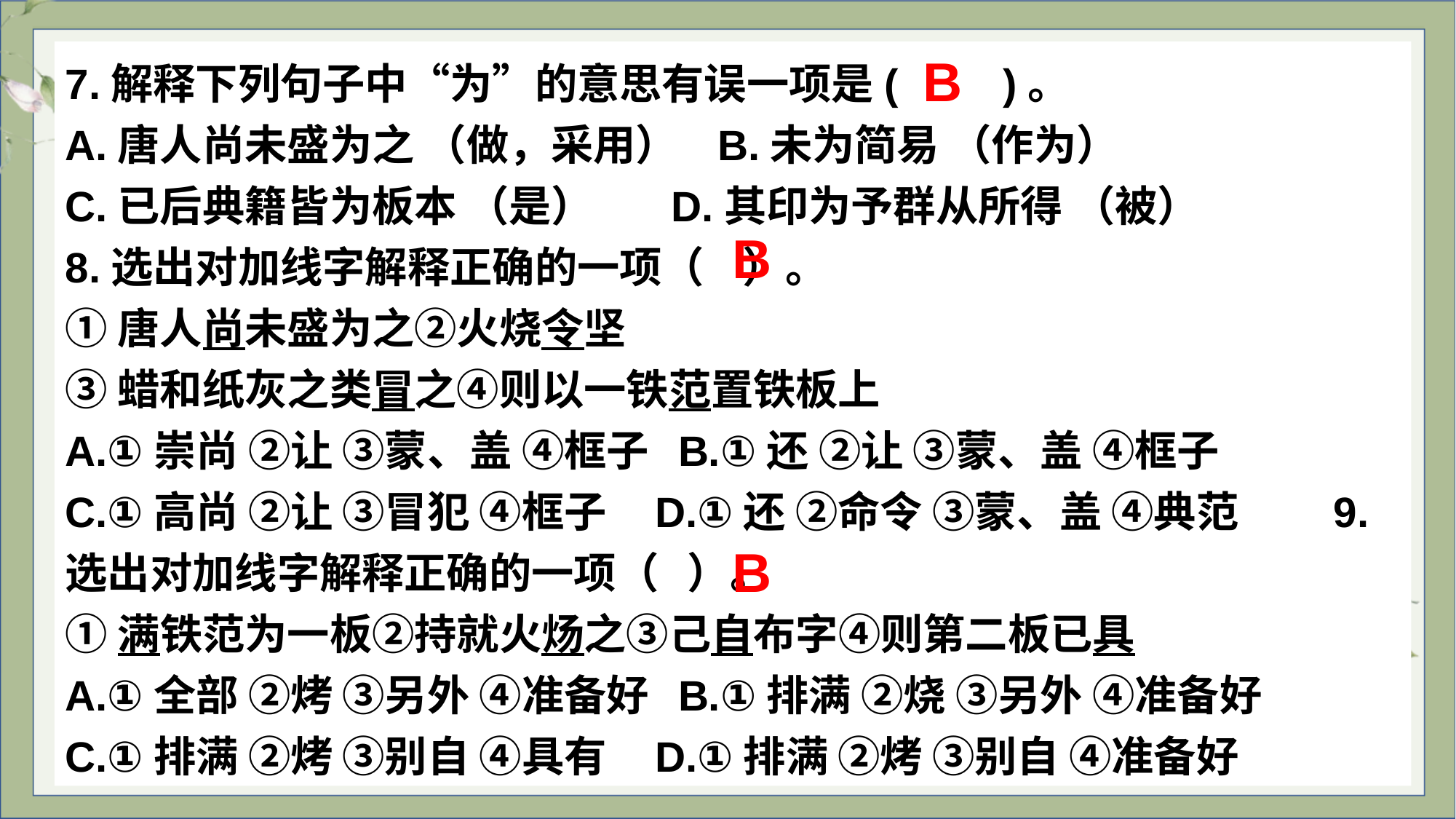

7.解释下列句子中“为”的意思有误一项是(　　)。
A.唐人尚未盛为之 （做，采用）   B.未为简易 （作为）
C.已后典籍皆为板本 （是）       D.其印为予群从所得 （被）
8.选出对加线字解释正确的一项（    ）。
①唐人尚未盛为之②火烧令坚
③蜡和纸灰之类冒之④则以一铁范置铁板上
A.①崇尚 ②让 ③蒙、盖 ④框子  B.①还 ②让 ③蒙、盖 ④框子
C.①高尚 ②让 ③冒犯 ④框子    D.①还 ②命令 ③蒙、盖 ④典范　　9.选出对加线字解释正确的一项（   ）。
①满铁范为一板②持就火炀之③己自布字④则第二板已具
A.①全部 ②烤 ③另外 ④准备好  B.①排满 ②烧 ③另外 ④准备好
C.①排满 ②烤 ③别自 ④具有    D.①排满 ②烤 ③别自 ④准备好
B
B
B